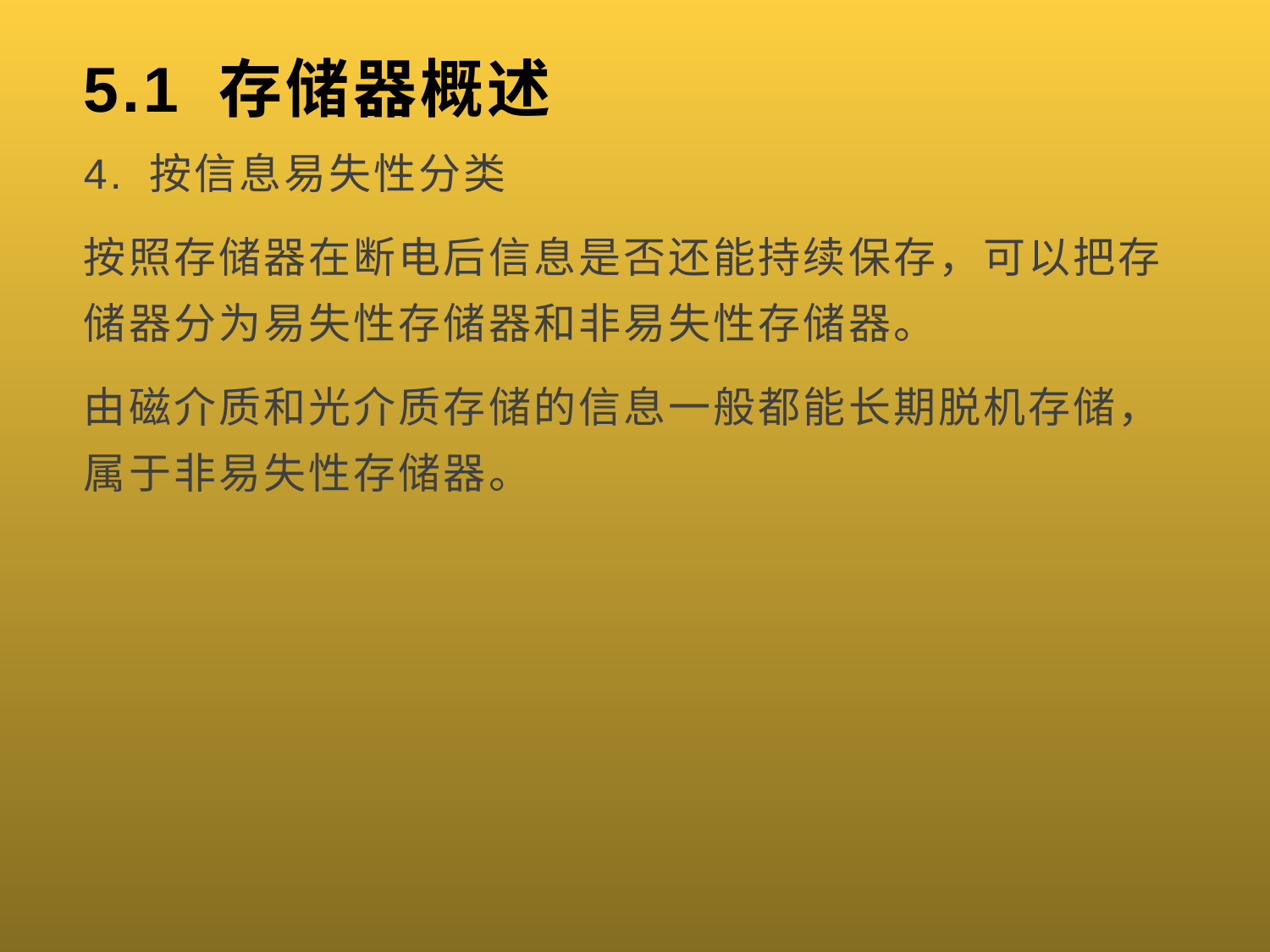

# 5.1 存储器概述
4. 按信息易失性分类
按照存储器在断电后信息是否还能持续保存，可以把存储器分为易失性存储器和非易失性存储器。
由磁介质和光介质存储的信息一般都能长期脱机存储，属于非易失性存储器。